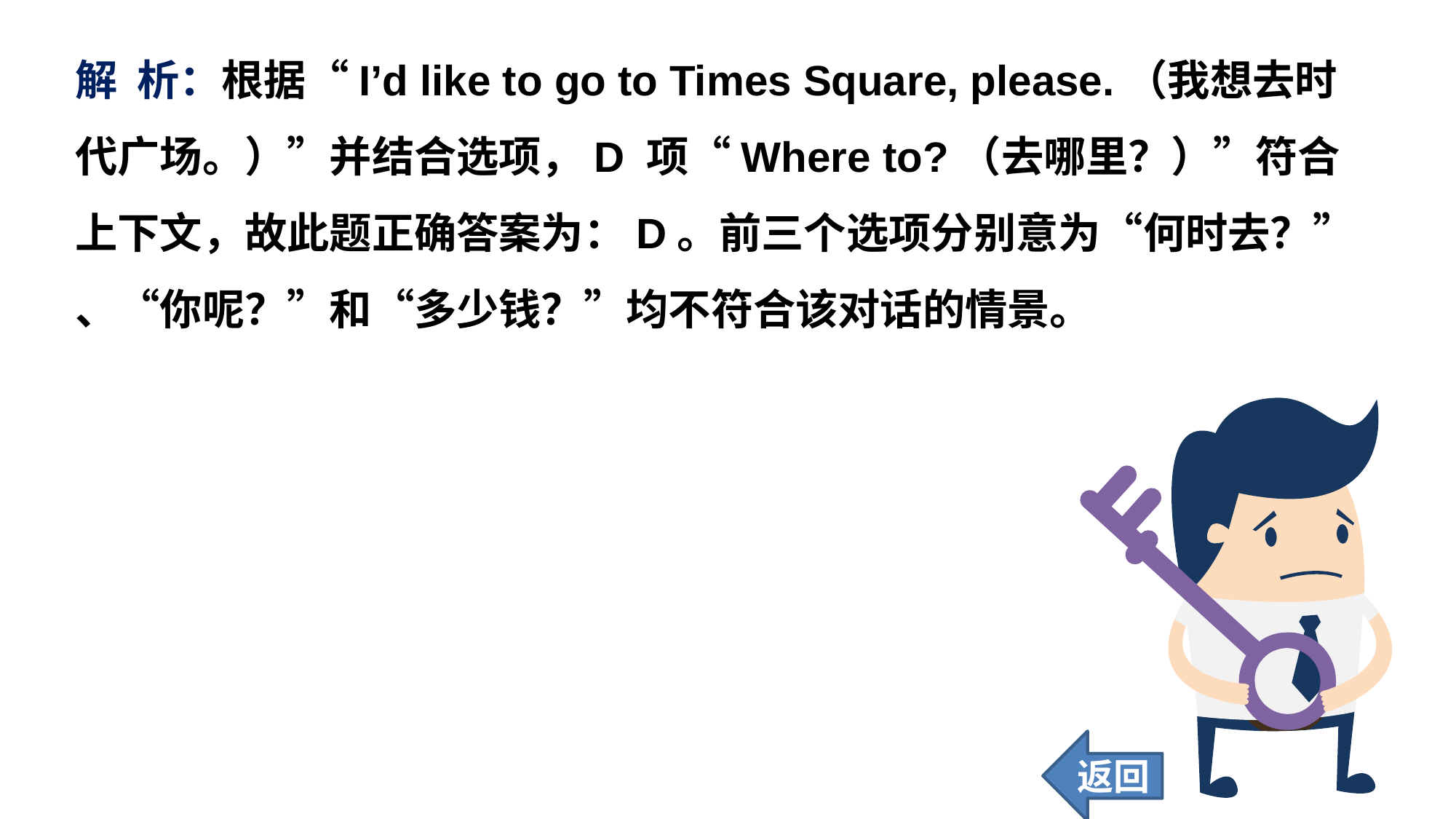

解  析：根据“I’d like to go to Times Square, please.（我想去时代广场。）”并结合选项，D 项“Where to?（去哪里？）”符合上下文，故此题正确答案为：D。前三个选项分别意为“何时去？” 、“你呢？”和“多少钱？”均不符合该对话的情景。

返回
19